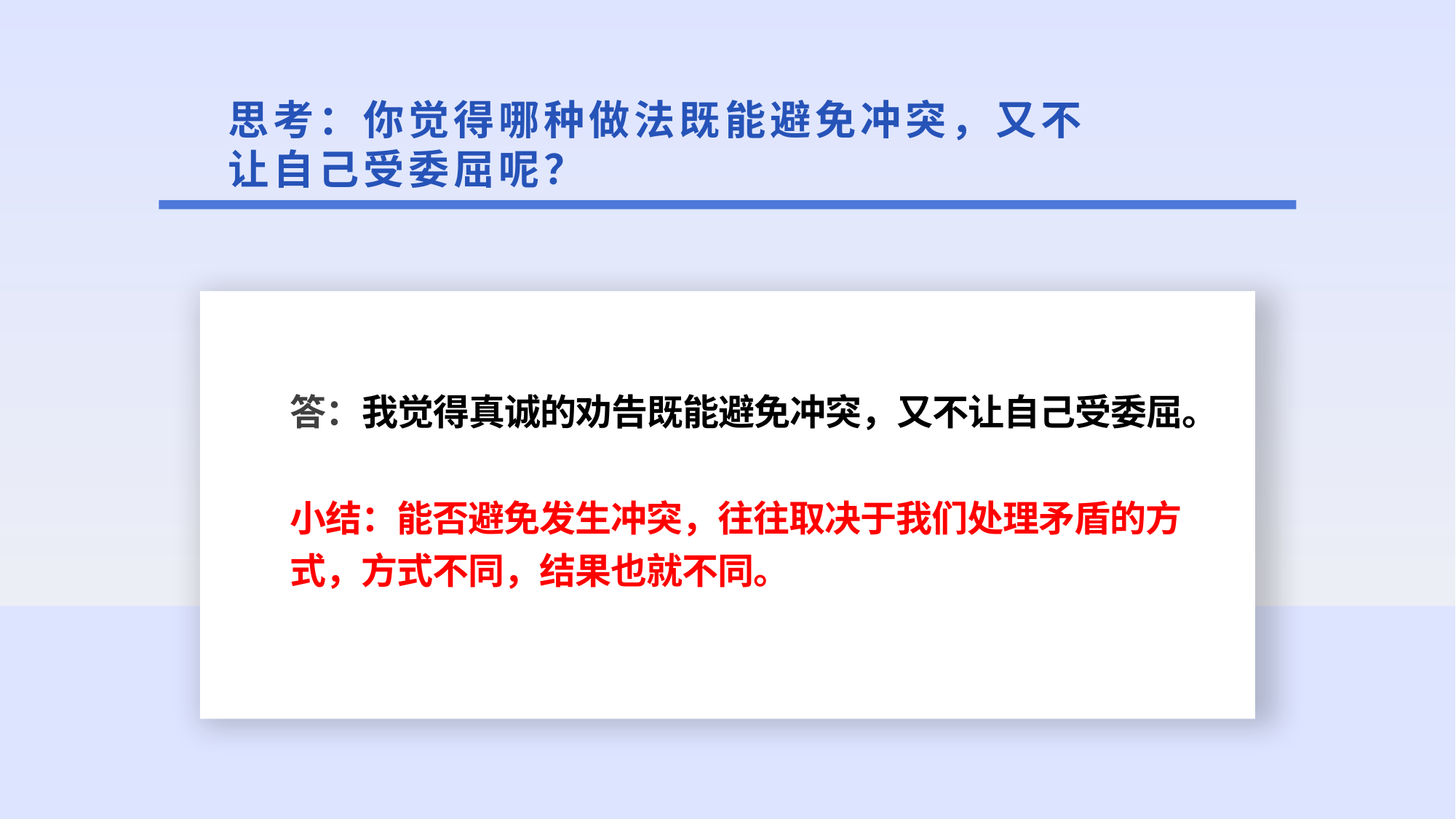

思考：你觉得哪种做法既能避免冲突，又不  让自己受委屈呢？

答：我觉得真诚的劝告既能避免冲突，又不让自己受委屈。
小结：能否避免发生冲突，往往取决于我们处理矛盾的方式，方式不同，结果也就不同。